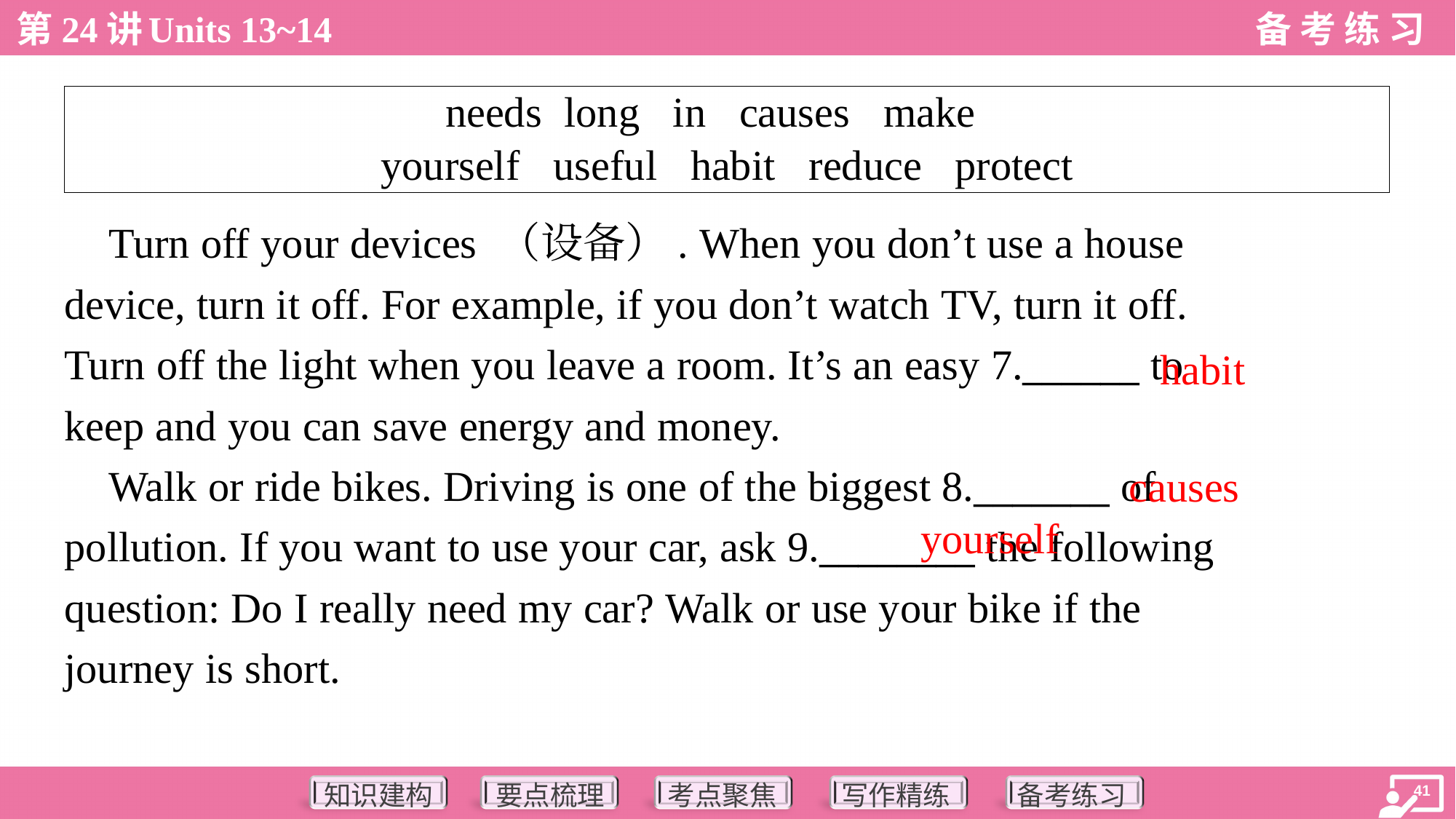

| needs long in causes make yourself useful habit reduce protect |
| --- |
    Turn off your devices （设备）. When you don’t use a house
device, turn it off. For example, if you don’t watch TV, turn it off.
Turn off the light when you leave a room. It’s an easy 7.______ to
keep and you can save energy and money.
    Walk or ride bikes. Driving is one of the biggest 8._______ of
pollution. If you want to use your car, ask 9.________ the following
question: Do I really need my car? Walk or use your bike if the
journey is short.
habit

causes
yourself